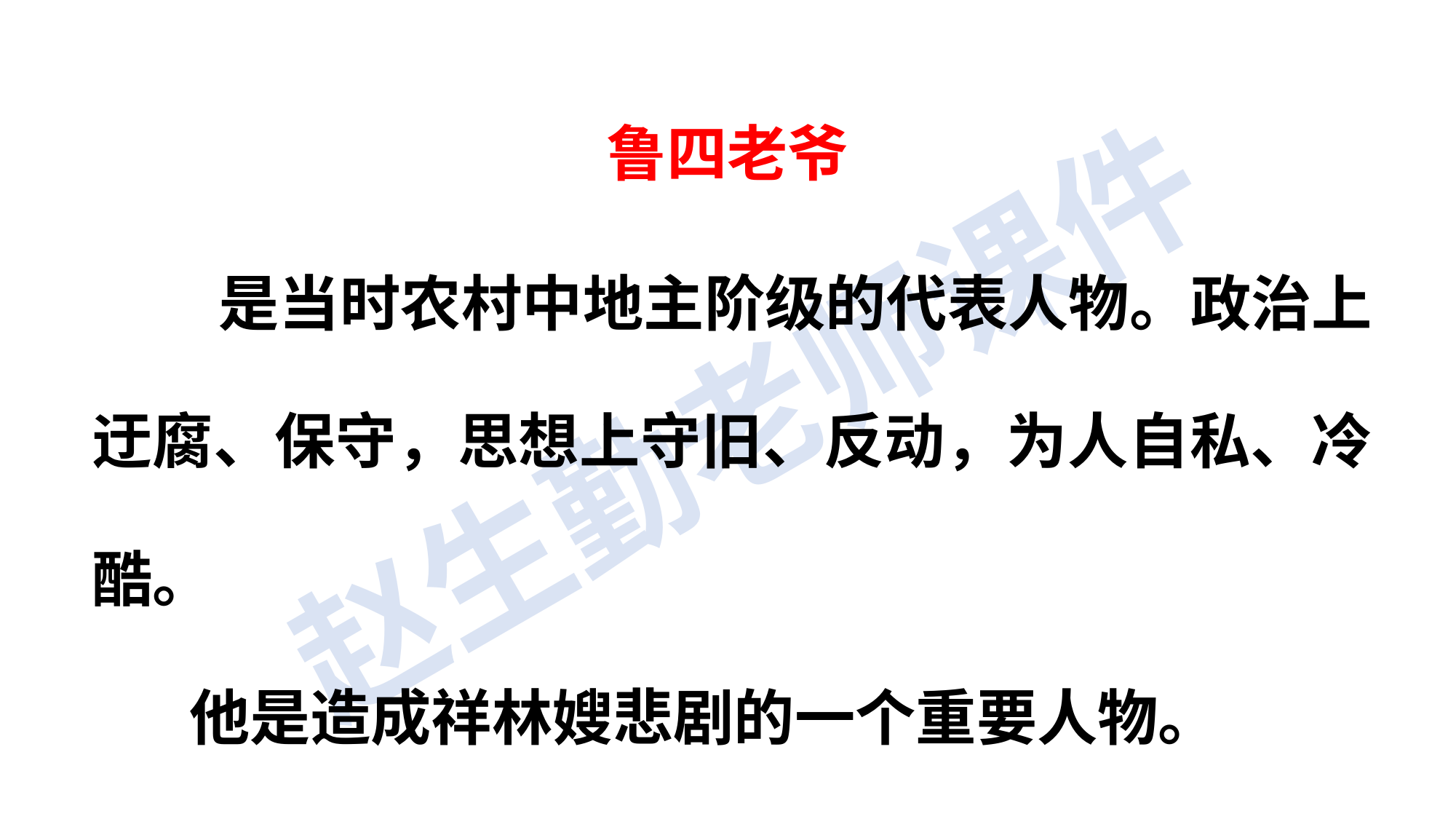

鲁四老爷
        是当时农村中地主阶级的代表人物。政治上迂腐、保守，思想上守旧、反动，为人自私、冷酷。
      他是造成祥林嫂悲剧的一个重要人物。